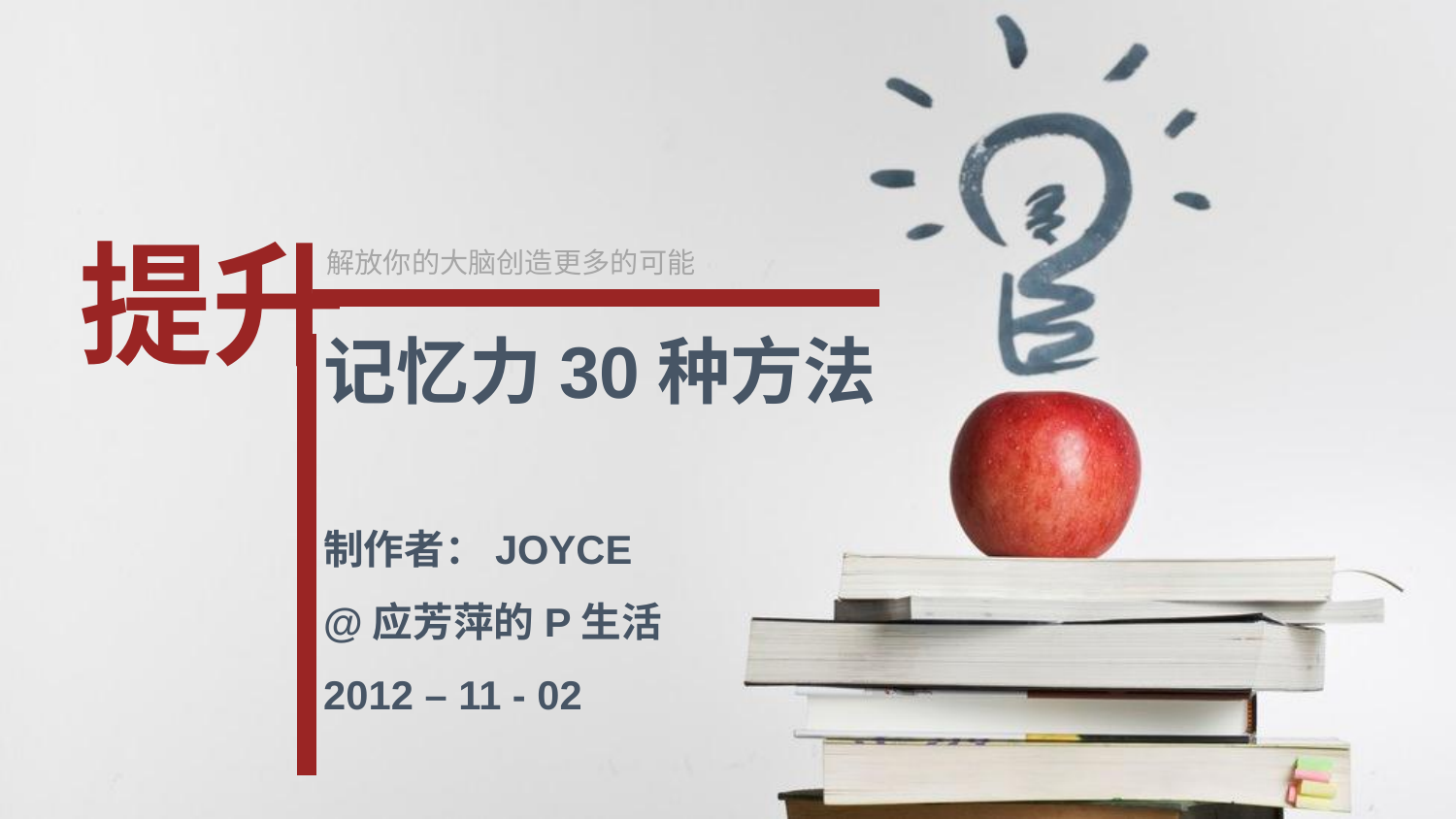

提升
解放你的大脑创造更多的可能
记忆力30种方法

制作者：JOYCE
@应芳萍的P生活
2012 – 11 - 02